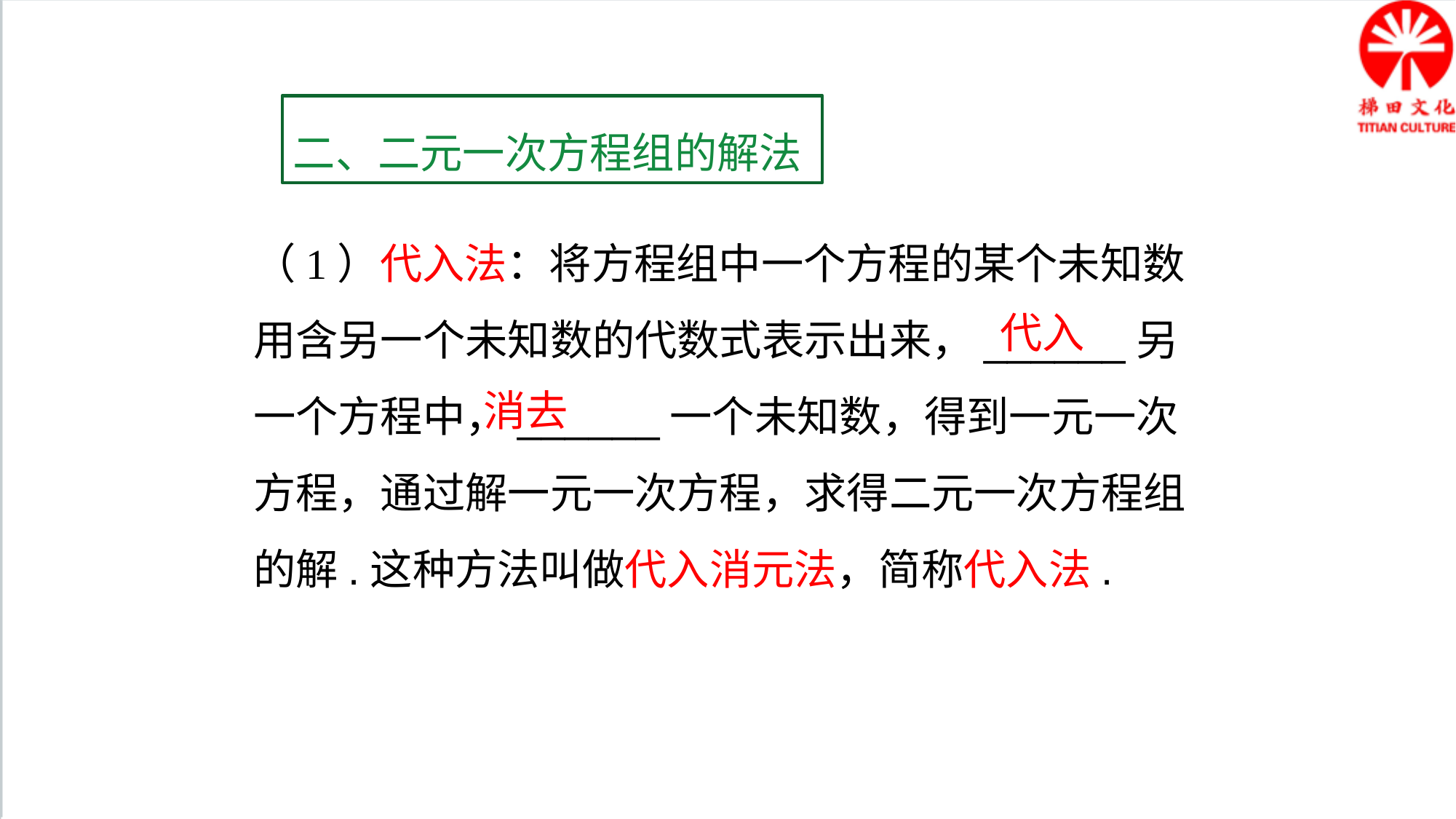

二、二元一次方程组的解法
（1）代入法：将方程组中一个方程的某个未知数用含另一个未知数的代数式表示出来，______另一个方程中，______一个未知数，得到一元一次方程，通过解一元一次方程，求得二元一次方程组的解.这种方法叫做代入消元法，简称代入法.
代入
消去